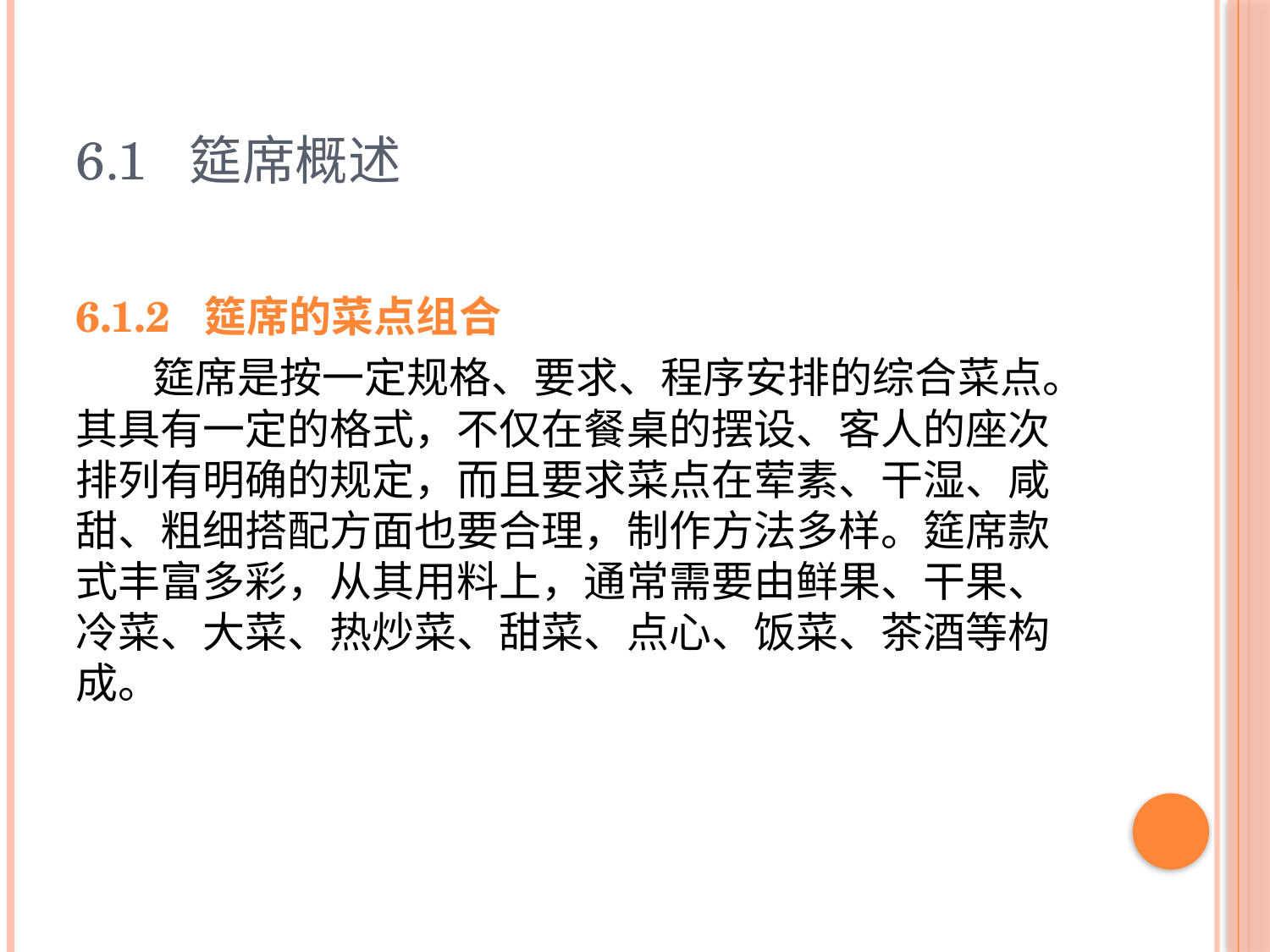

# 6.1  筵席概述

6.1.2  筵席的菜点组合
       筵席是按一定规格、要求、程序安排的综合菜点。其具有一定的格式，不仅在餐桌的摆设、客人的座次排列有明确的规定，而且要求菜点在荤素、干湿、咸甜、粗细搭配方面也要合理，制作方法多样。筵席款式丰富多彩，从其用料上，通常需要由鲜果、干果、冷菜、大菜、热炒菜、甜菜、点心、饭菜、茶酒等构成。